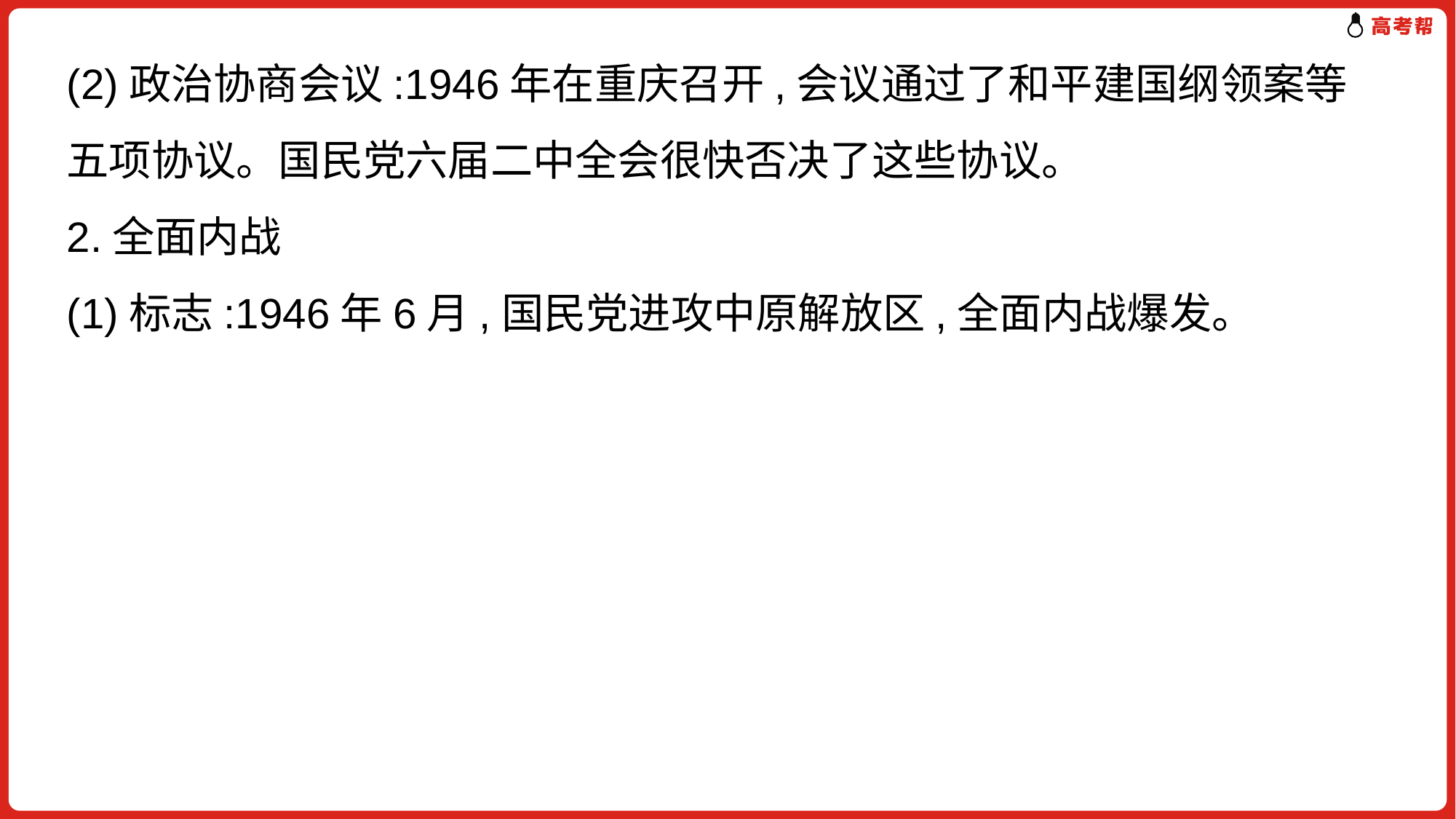

(2)政治协商会议:1946年在重庆召开,会议通过了和平建国纲领案等五项协议。国民党六届二中全会很快否决了这些协议。
2.全面内战
(1)标志:1946年6月,国民党进攻中原解放区,全面内战爆发。